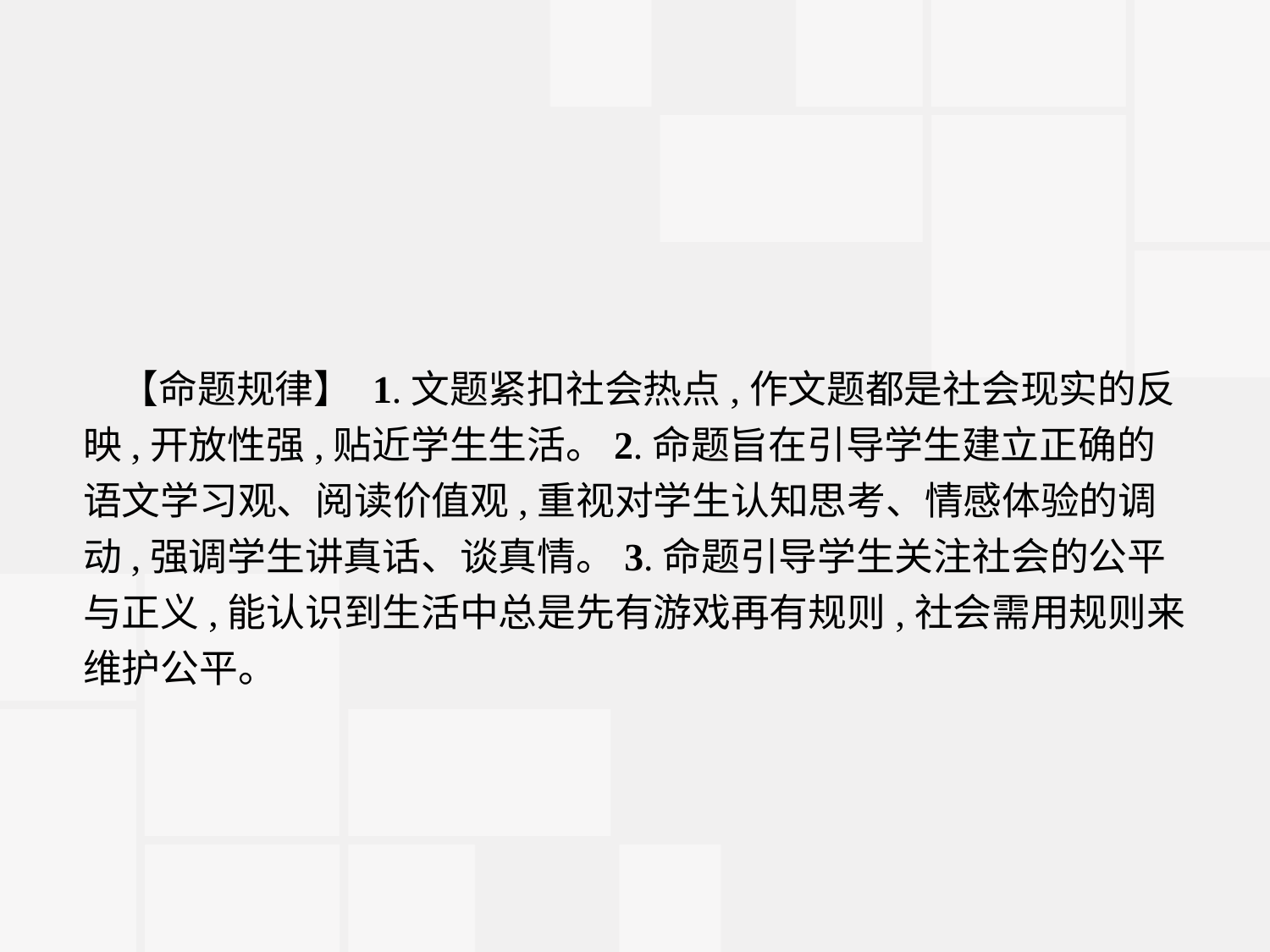

【命题规律】 1.文题紧扣社会热点,作文题都是社会现实的反映,开放性强,贴近学生生活。2.命题旨在引导学生建立正确的语文学习观、阅读价值观,重视对学生认知思考、情感体验的调动,强调学生讲真话、谈真情。3.命题引导学生关注社会的公平与正义,能认识到生活中总是先有游戏再有规则,社会需用规则来维护公平。